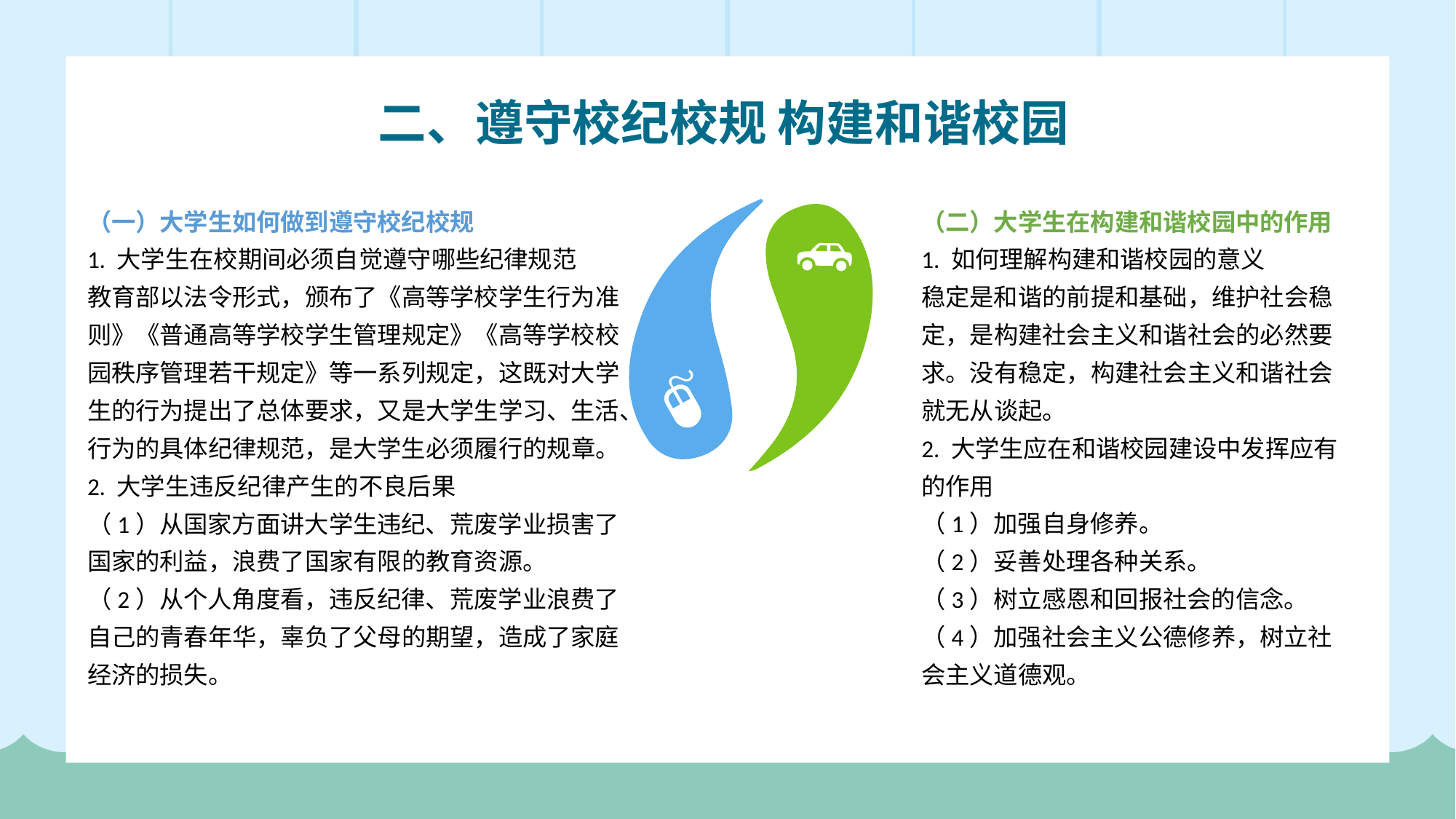

二、遵守校纪校规 构建和谐校园
（二）大学生在构建和谐校园中的作用
1. 如何理解构建和谐校园的意义
稳定是和谐的前提和基础，维护社会稳定，是构建社会主义和谐社会的必然要求。没有稳定，构建社会主义和谐社会就无从谈起。
2. 大学生应在和谐校园建设中发挥应有的作用
（1）加强自身修养。
（2）妥善处理各种关系。
（3）树立感恩和回报社会的信念。
（4）加强社会主义公德修养，树立社会主义道德观。
（一）大学生如何做到遵守校纪校规
1. 大学生在校期间必须自觉遵守哪些纪律规范
教育部以法令形式，颁布了《高等学校学生行为准则》《普通高等学校学生管理规定》《高等学校校园秩序管理若干规定》等一系列规定，这既对大学生的行为提出了总体要求，又是大学生学习、生活、行为的具体纪律规范，是大学生必须履行的规章。
2. 大学生违反纪律产生的不良后果
（1）从国家方面讲大学生违纪、荒废学业损害了国家的利益，浪费了国家有限的教育资源。
（2）从个人角度看，违反纪律、荒废学业浪费了自己的青春年华，辜负了父母的期望，造成了家庭经济的损失。

1、自觉遵守交通规则，不在公路上跑闹、玩耍

2、横穿马路要走斑马线、人行道等，不得随意横穿

3、严禁在公路上骑自行车

4、遵守公共秩序，排队等车，车未停稳不得靠近车辆，上下车时不拥挤